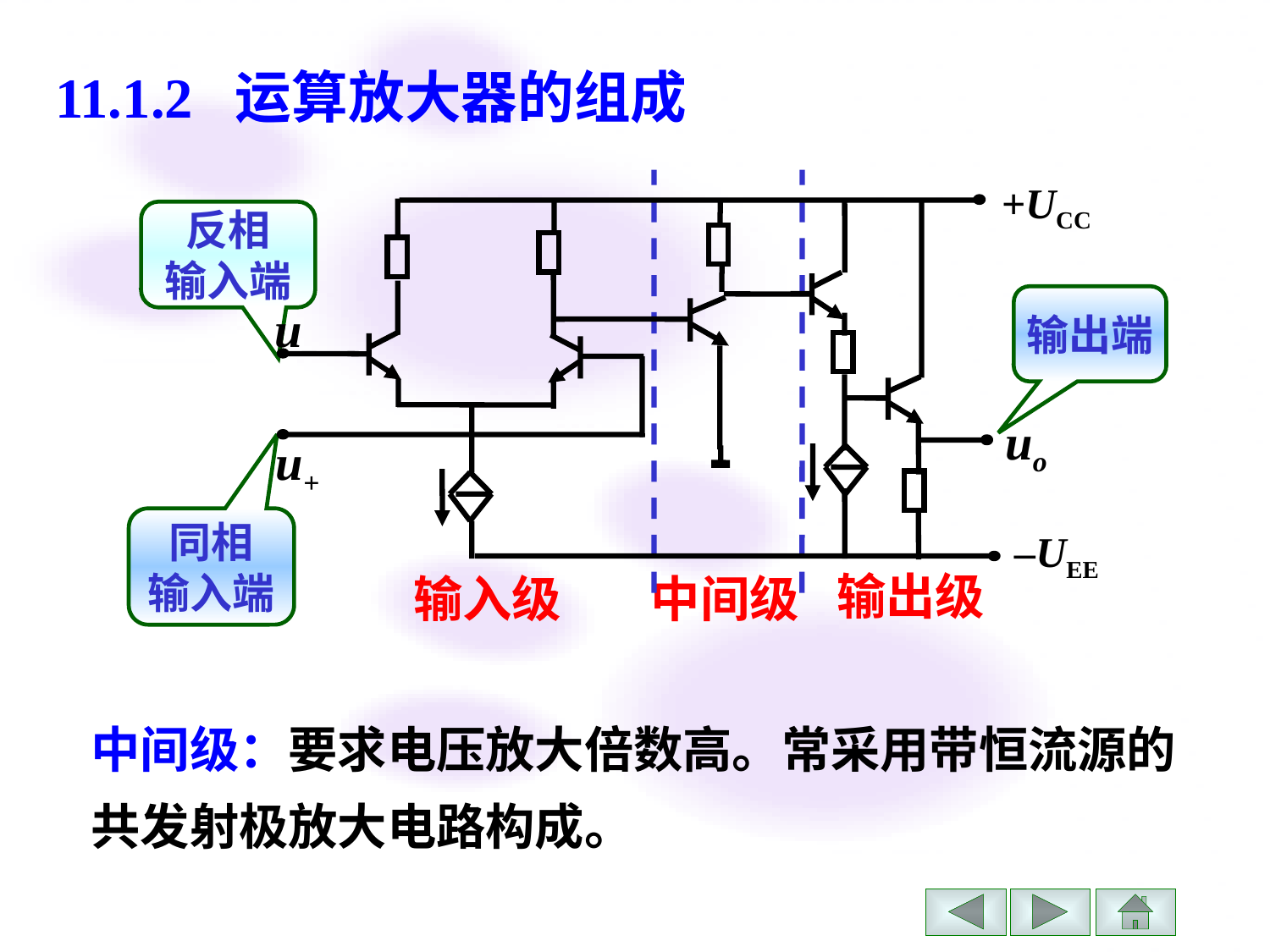

# 11.1.2  运算放大器的组成
+UCC

u–

uo

u+

–UEE

反相
输入端
输出端
同相
输入端
输出级
输入级
中间级
中间级：要求电压放大倍数高。常采用带恒流源的共发射极放大电路构成。